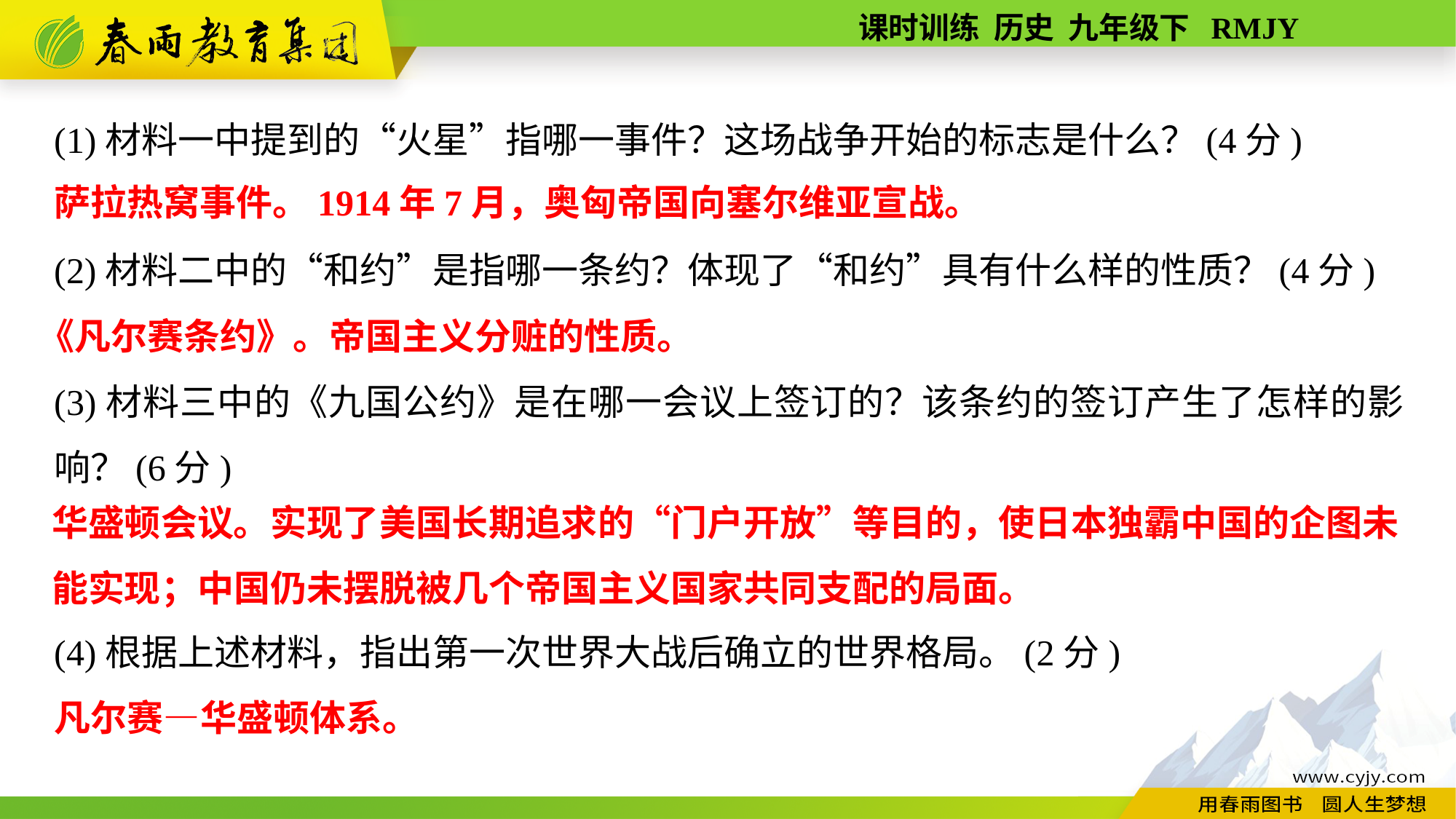

(1)材料一中提到的“火星”指哪一事件？这场战争开始的标志是什么？(4分)

(2)材料二中的“和约”是指哪一条约？体现了“和约”具有什么样的性质？(4分)

(3)材料三中的《九国公约》是在哪一会议上签订的？该条约的签订产生了怎样的影响？(6分)
萨拉热窝事件。1914年7月，奥匈帝国向塞尔维亚宣战。
《凡尔赛条约》。帝国主义分赃的性质。
华盛顿会议。实现了美国长期追求的“门户开放”等目的，使日本独霸中国的企图未能实现；中国仍未摆脱被几个帝国主义国家共同支配的局面。
(4)根据上述材料，指出第一次世界大战后确立的世界格局。(2分)
凡尔赛—华盛顿体系。